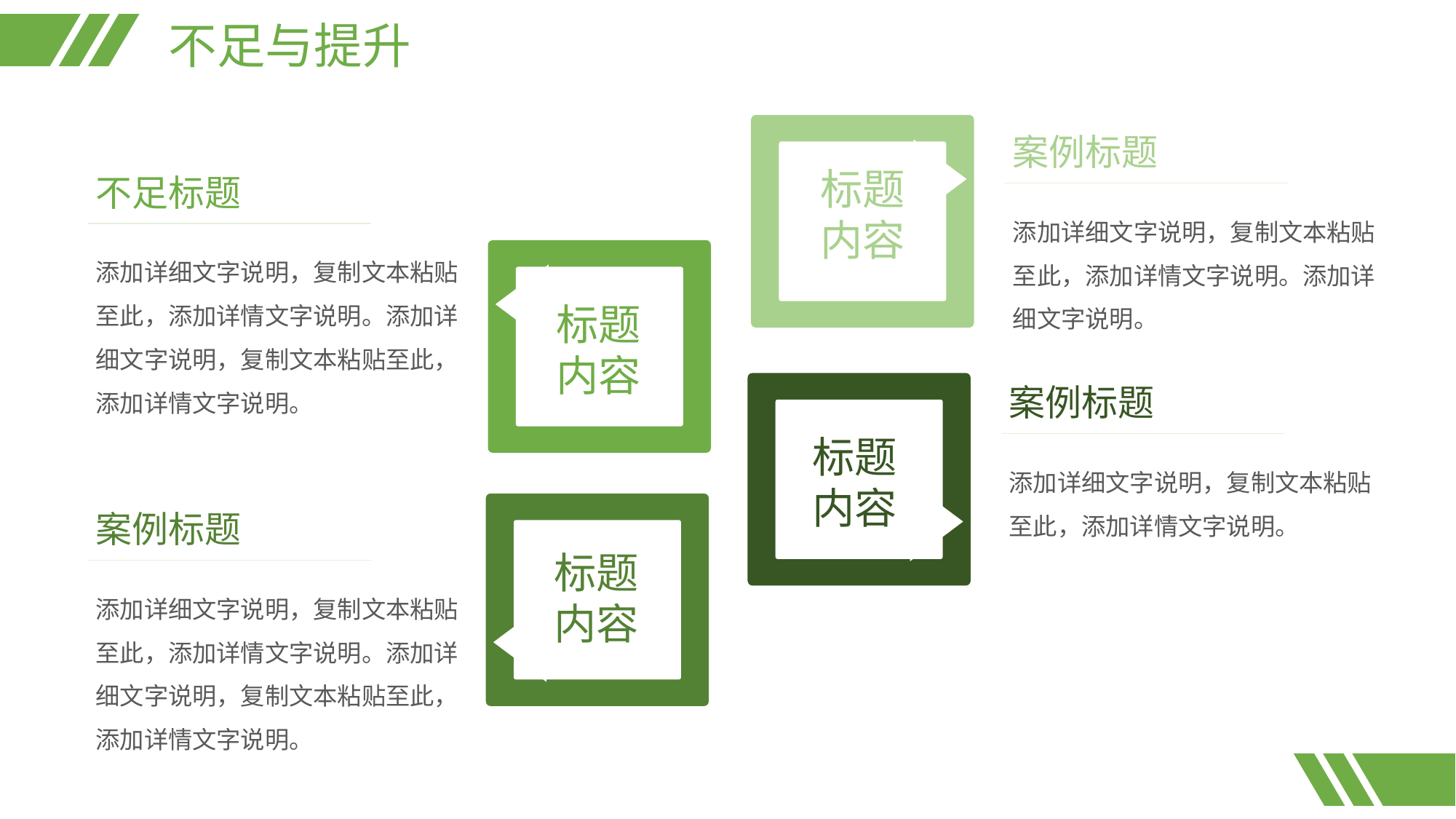

不足与提升

案例标题
添加详细文字说明，复制文本粘贴至此，添加详情文字说明。添加详细文字说明。

标题
内容
不足标题
添加详细文字说明，复制文本粘贴至此，添加详情文字说明。添加详细文字说明，复制文本粘贴至此，添加详情文字说明。

标题内容
案例标题
添加详细文字说明，复制文本粘贴至此，添加详情文字说明。

标题
内容
案例标题
添加详细文字说明，复制文本粘贴至此，添加详情文字说明。添加详细文字说明，复制文本粘贴至此，添加详情文字说明。

标题
内容
标题
内容